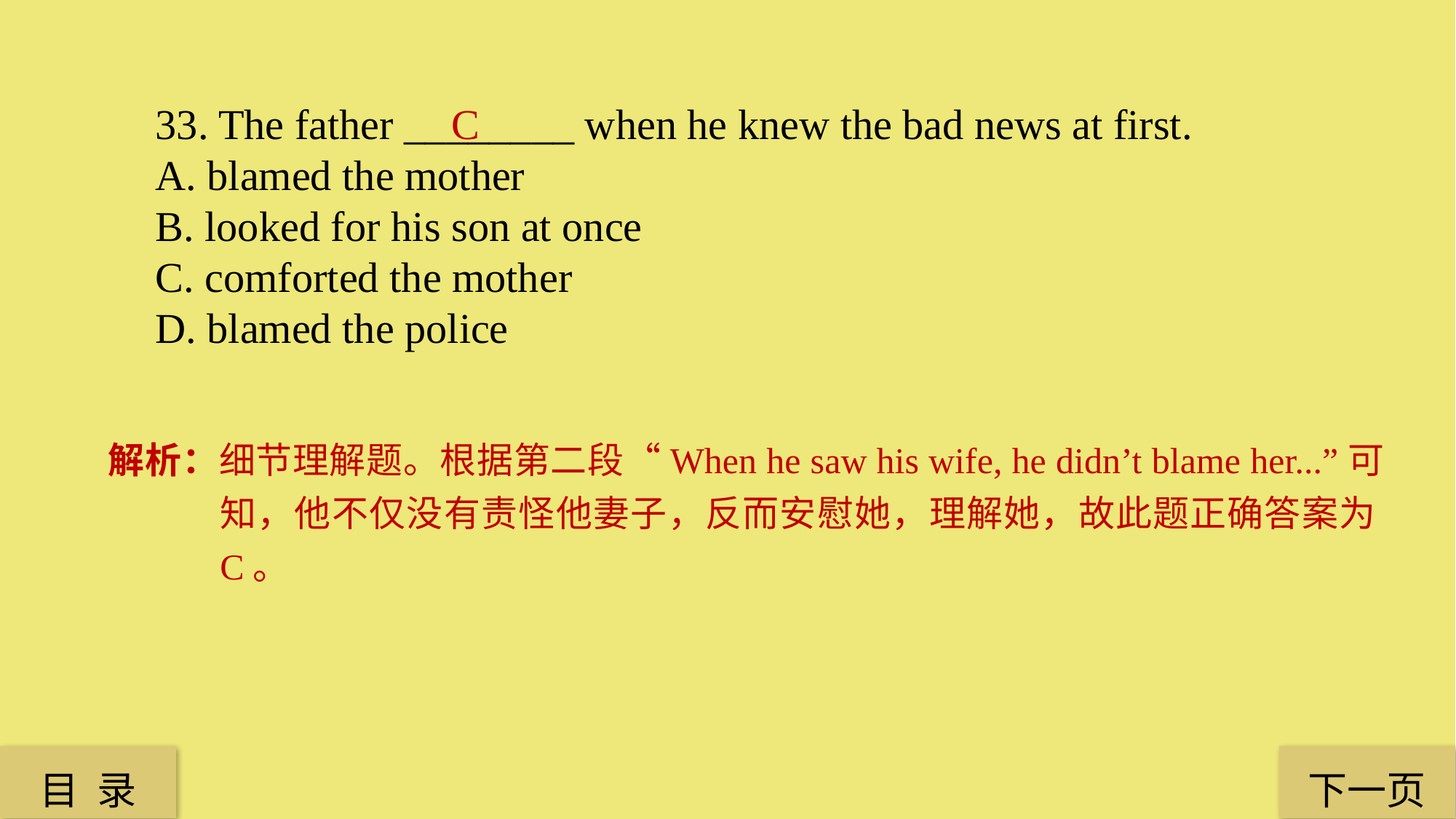

33. The father ________ when he knew the bad news at first.
A. blamed the mother
B. looked for his son at once
C. comforted the mother
D. blamed the police
C
解析：细节理解题。根据第二段“When he saw his wife, he didn’t blame her...”可知，他不仅没有责怪他妻子，反而安慰她，理解她，故此题正确答案为C。